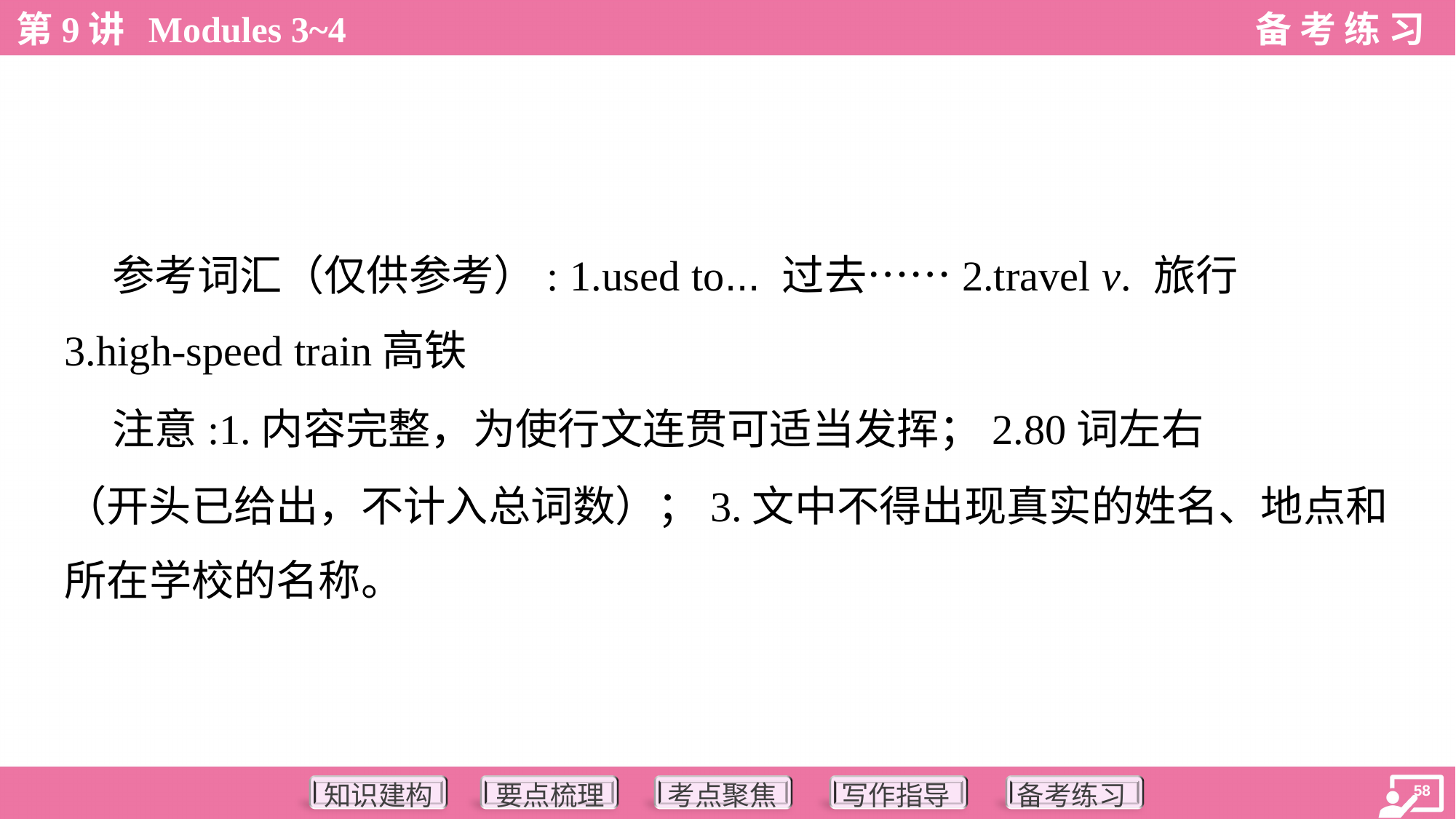

参考词汇（仅供参考）: 1.used to... 过去……2.travel v. 旅行
3.high-speed train高铁
    注意:1.内容完整，为使行文连贯可适当发挥；2.80词左右
（开头已给出，不计入总词数）；3.文中不得出现真实的姓名、地点和
所在学校的名称。